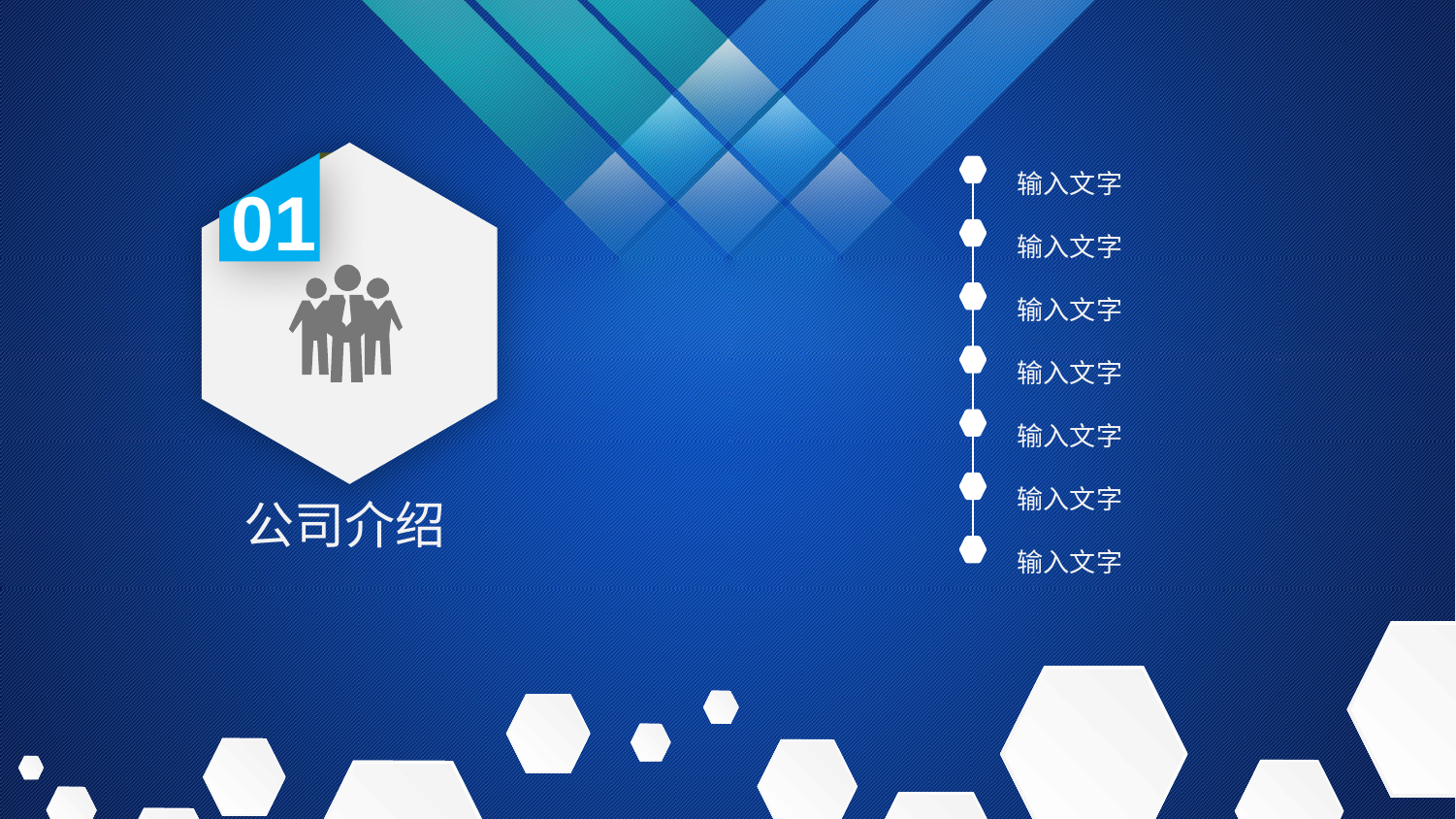

输入文字
输入文字
输入文字
输入文字
输入文字
输入文字
输入文字

01

公司介绍